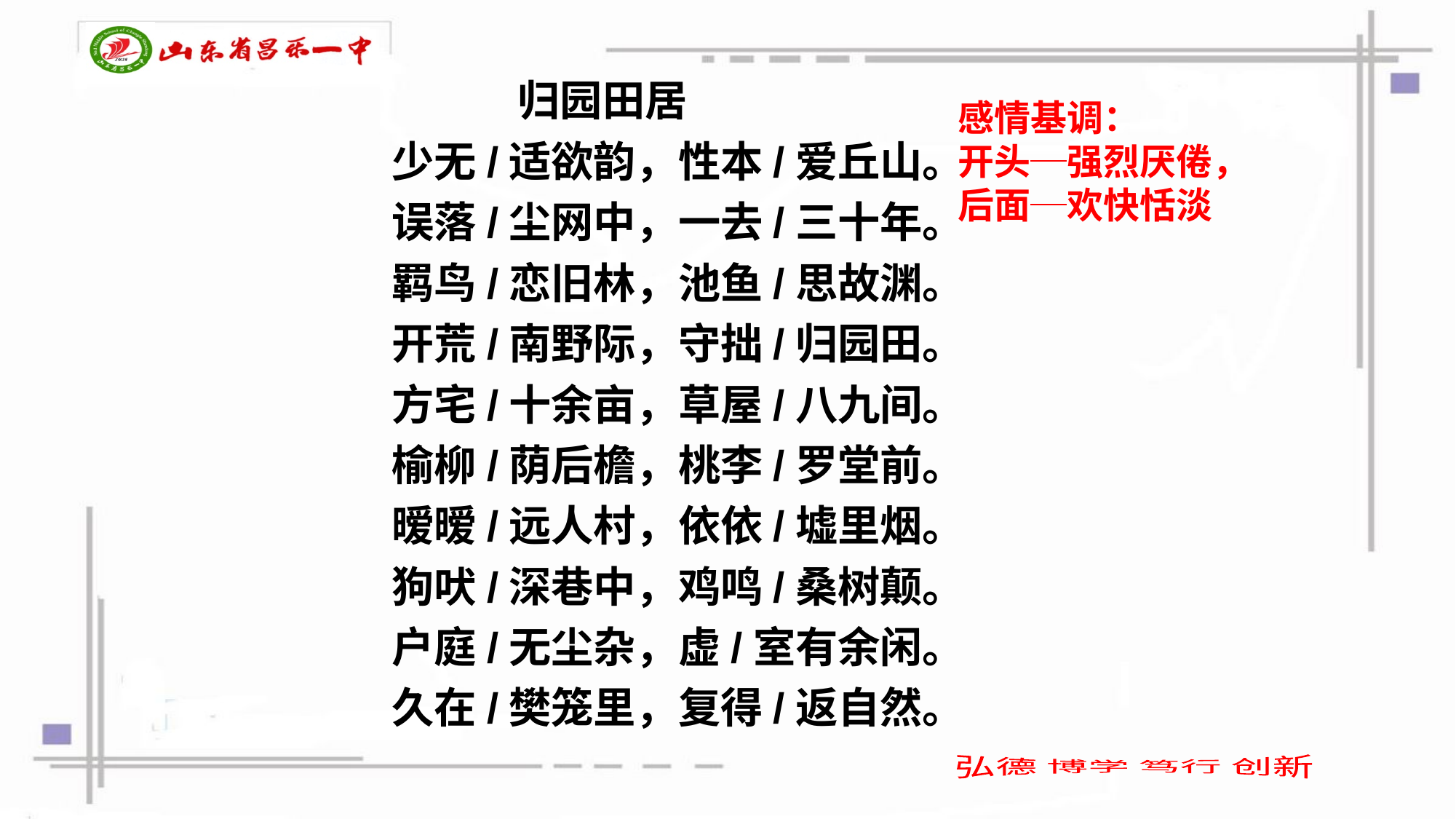

归园田居

少无/适欲韵，性本/爱丘山。

误落/尘网中，一去/三十年。

羁鸟/恋旧林，池鱼/思故渊。

开荒/南野际，守拙/归园田。

方宅/十余亩，草屋/八九间。

榆柳/荫后檐，桃李/罗堂前。

暧暧/远人村，依依/墟里烟。

狗吠/深巷中，鸡鸣/桑树颠。

户庭/无尘杂，虚/室有余闲。

久在/樊笼里，复得/返自然。

感情基调：
开头─强烈厌倦，
后面─欢快恬淡